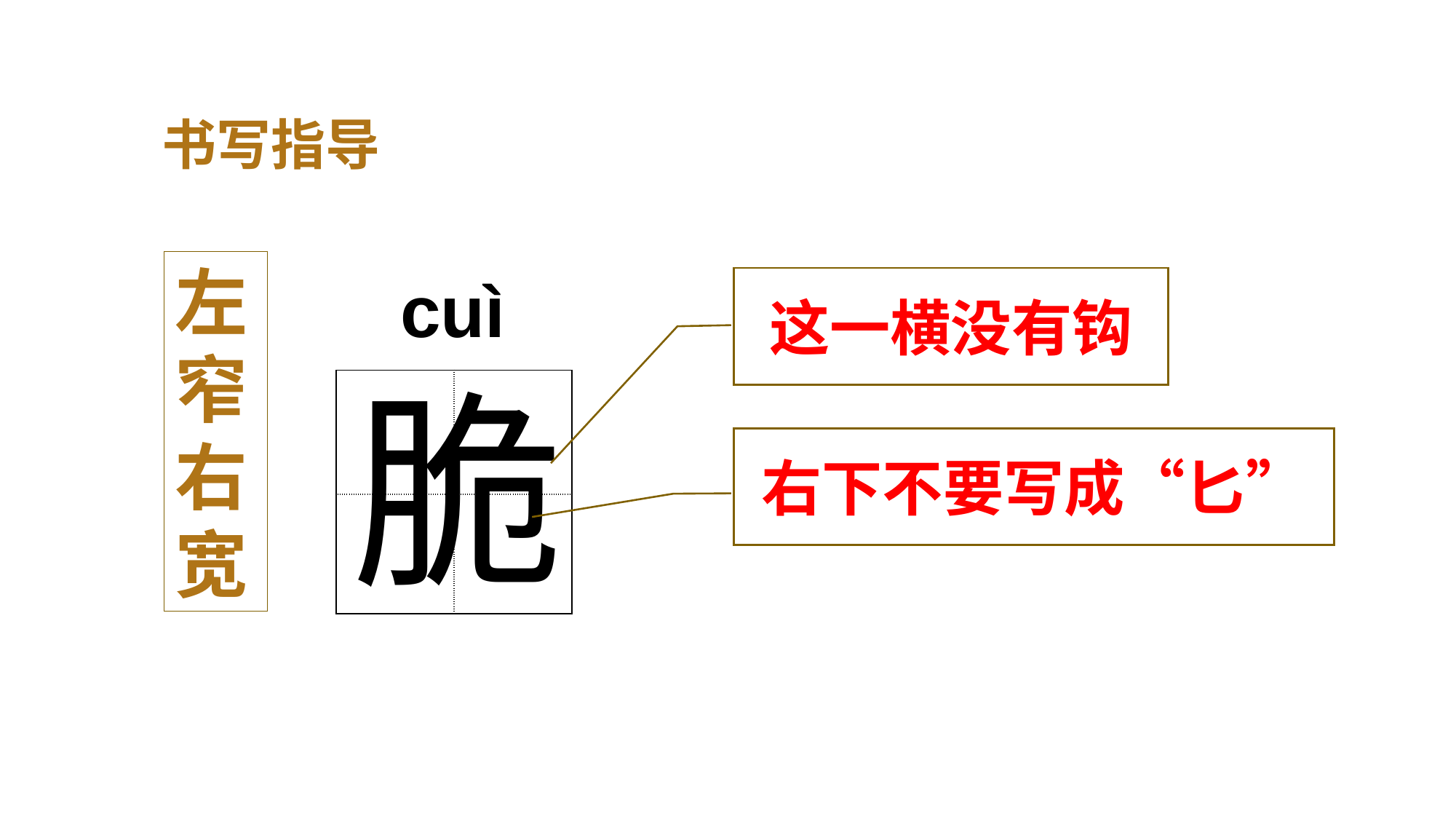

书写指导
左窄右宽
cuì
这一横没有钩
脆
|  |  |
| --- | --- |
|  |  |
右下不要写成“匕”